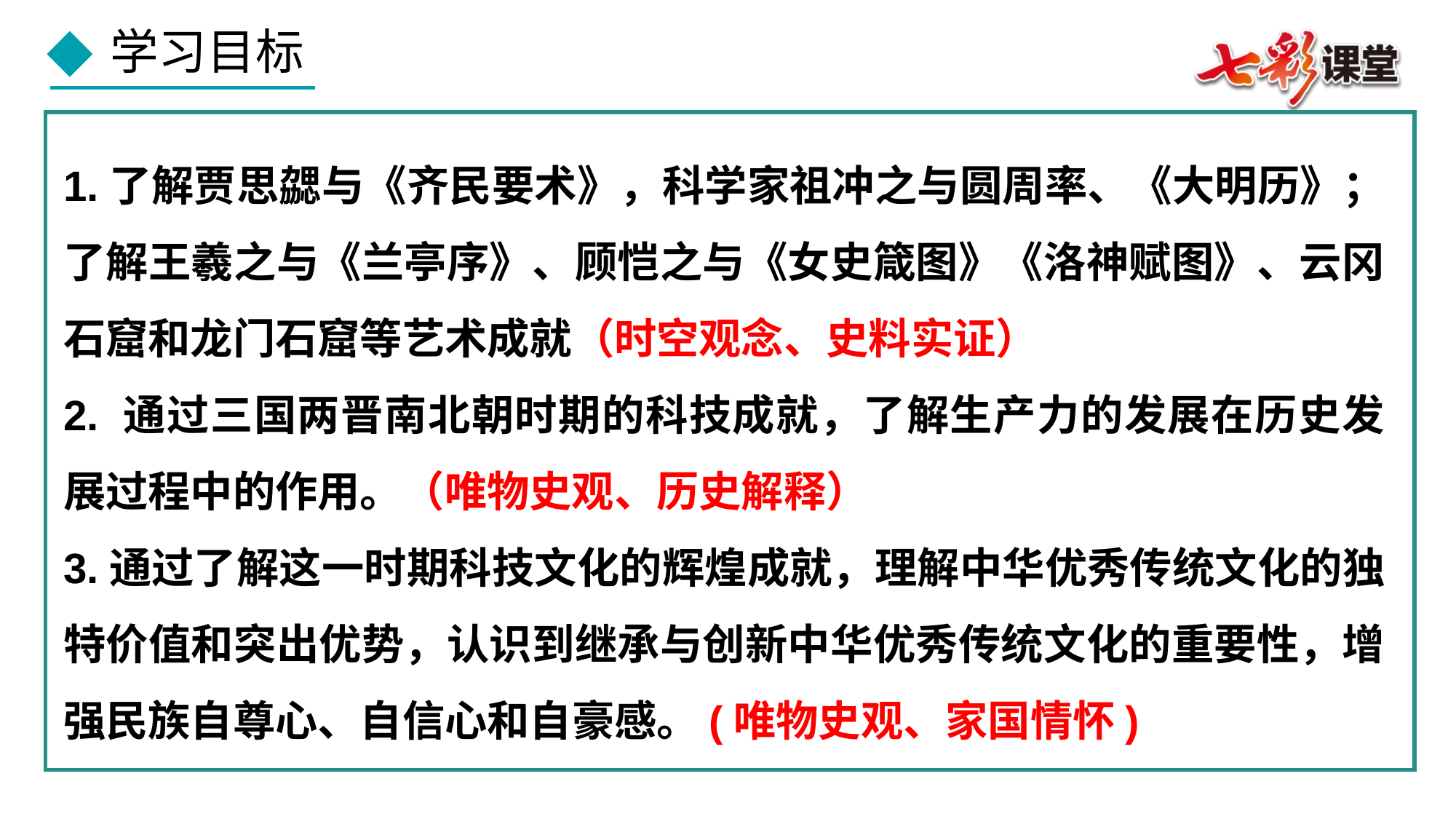

1.了解贾思勰与《齐民要术》，科学家祖冲之与圆周率、《大明历》；了解王羲之与《兰亭序》、顾恺之与《女史箴图》《洛神赋图》、云冈石窟和龙门石窟等艺术成就（时空观念、史料实证）
2. 通过三国两晋南北朝时期的科技成就，了解生产力的发展在历史发展过程中的作用。（唯物史观、历史解释）
3.通过了解这一时期科技文化的辉煌成就，理解中华优秀传统文化的独特价值和突出优势，认识到继承与创新中华优秀传统文化的重要性，增强民族自尊心、自信心和自豪感。(唯物史观、家国情怀)